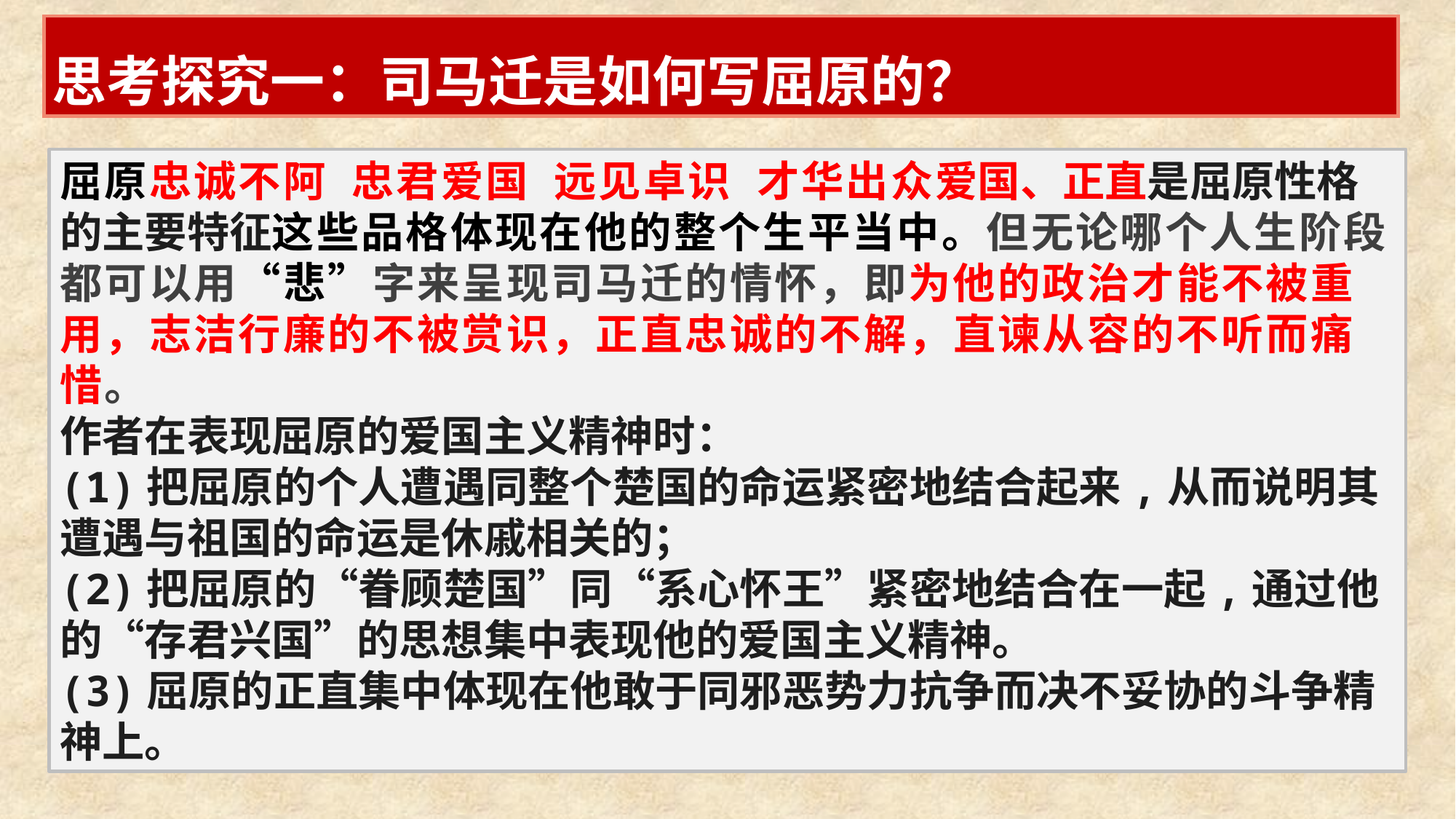

思考探究一：司马迁是如何写屈原的？

屈原忠诚不阿  忠君爱国  远见卓识  才华出众爱国、正直是屈原性格的主要特征这些品格体现在他的整个生平当中。但无论哪个人生阶段都可以用“悲”字来呈现司马迁的情怀，即为他的政治才能不被重用，志洁行廉的不被赏识，正直忠诚的不解，直谏从容的不听而痛惜。
作者在表现屈原的爱国主义精神时：
(1)把屈原的个人遭遇同整个楚国的命运紧密地结合起来,从而说明其遭遇与祖国的命运是休戚相关的；
(2)把屈原的“眷顾楚国”同“系心怀王”紧密地结合在一起,通过他的“存君兴国”的思想集中表现他的爱国主义精神。
(3)屈原的正直集中体现在他敢于同邪恶势力抗争而决不妥协的斗争精神上。